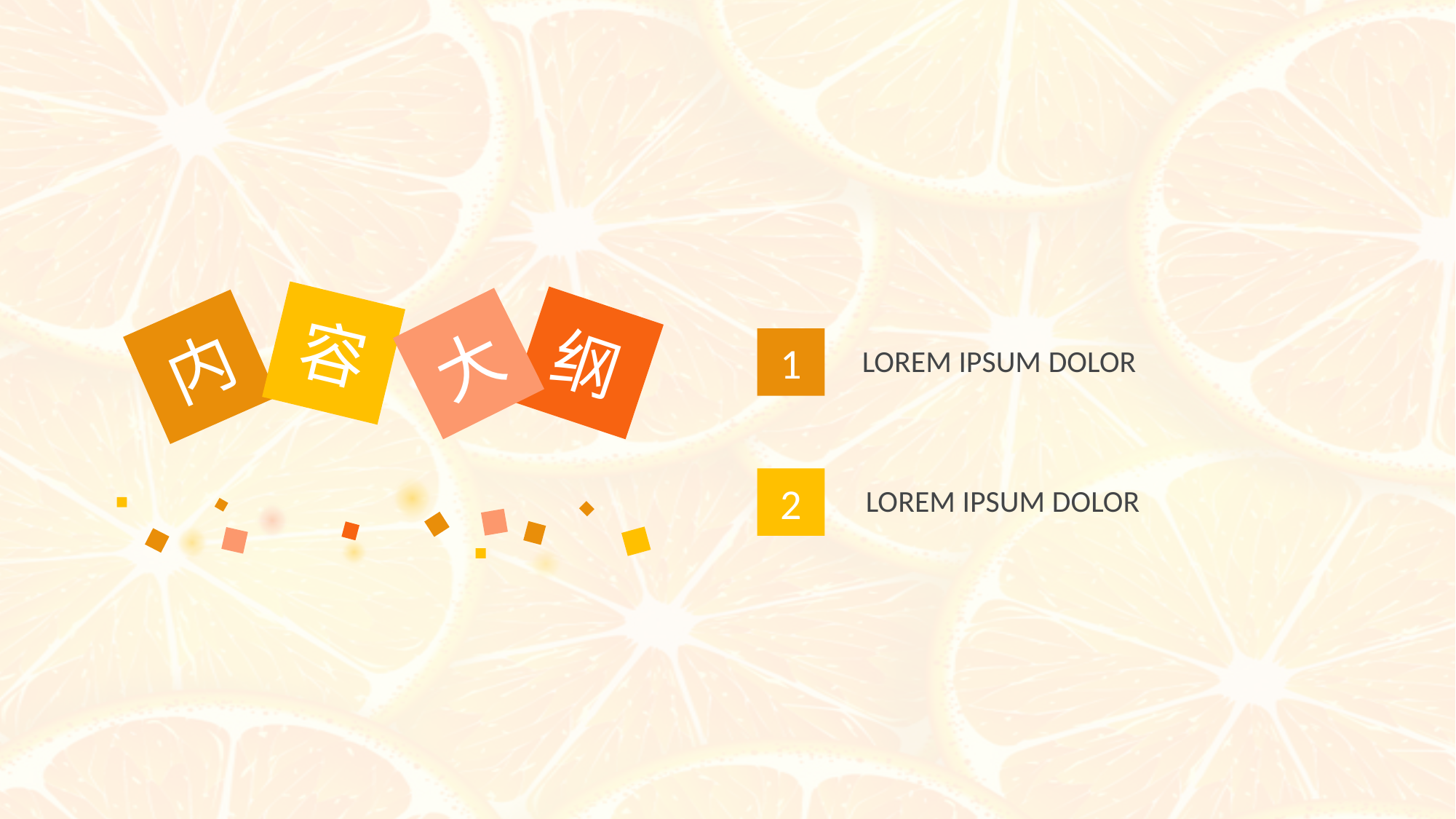

容
纲
大
内
LOREM IPSUM DOLOR
1
LOREM IPSUM DOLOR
2